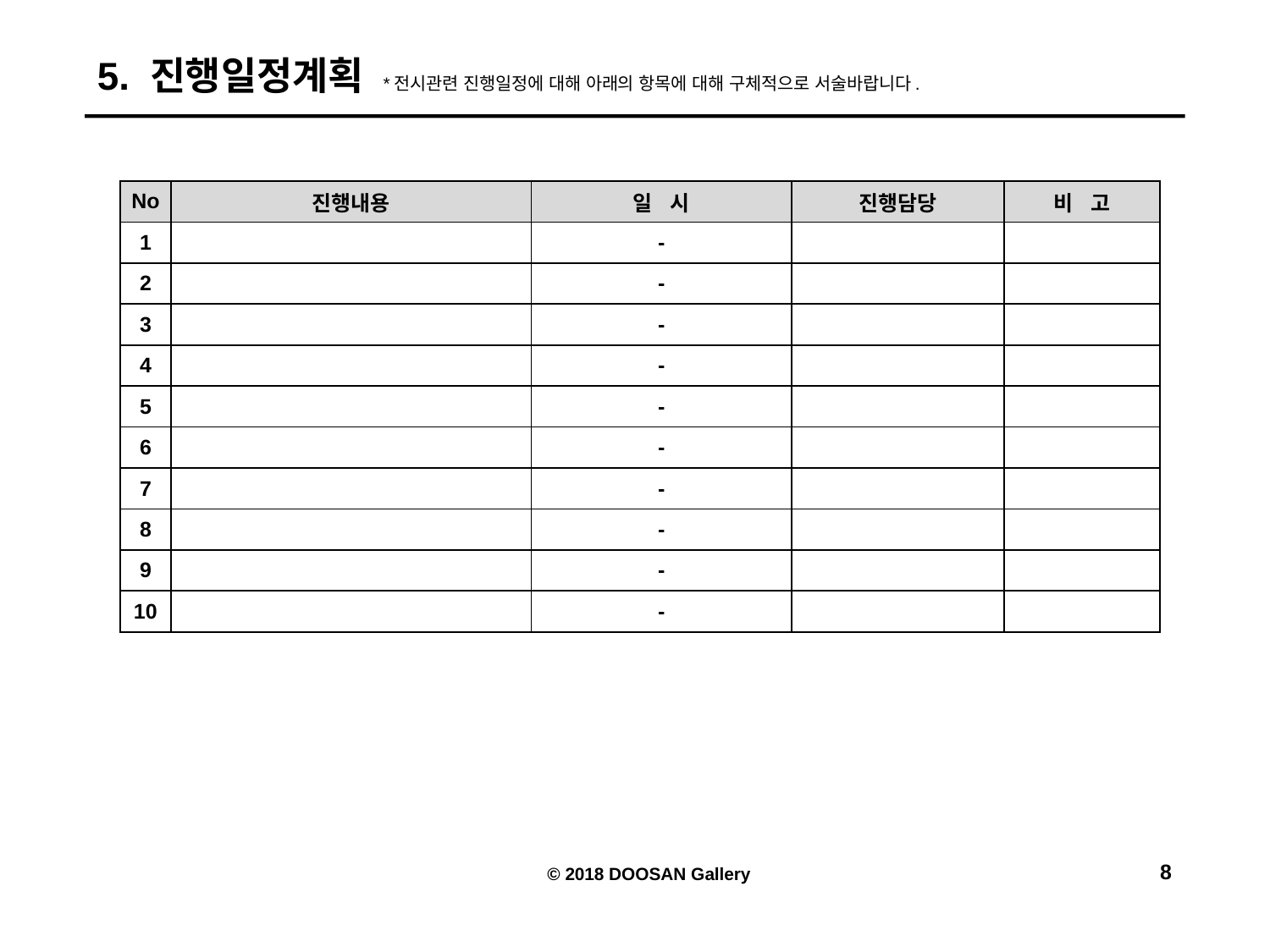

5. 진행일정계획 *전시관련 진행일정에 대해 아래의 항목에 대해 구체적으로 서술바랍니다.

| No | 진행내용 | 일 시 | 진행담당 | 비 고 |
| --- | --- | --- | --- | --- |
| 1 |  | - |  |  |
| 2 |  | - |  |  |
| 3 |  | - |  |  |
| 4 |  | - |  |  |
| 5 |  | - |  |  |
| 6 |  | - |  |  |
| 7 |  | - |  |  |
| 8 |  | - |  |  |
| 9 |  | - |  |  |
| 10 |  | - |  |  |
8
© 2018 DOOSAN Gallery